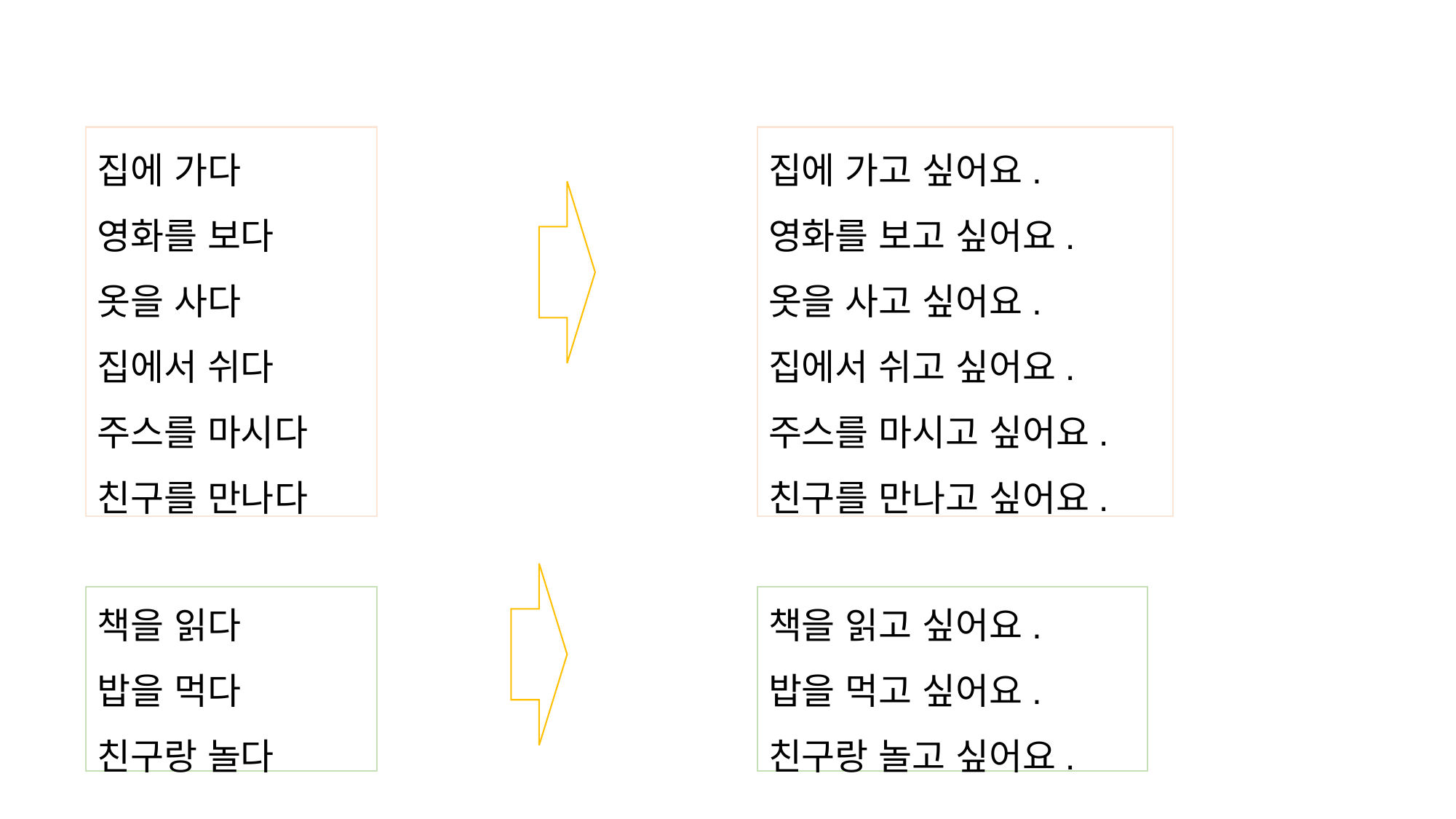

#
집에 가고 싶어요.
영화를 보고 싶어요.
옷을 사고 싶어요.
집에서 쉬고 싶어요.
주스를 마시고 싶어요.
친구를 만나고 싶어요.
집에 가다
영화를 보다
옷을 사다
집에서 쉬다
주스를 마시다
친구를 만나다

책을 읽다
밥을 먹다
친구랑 놀다
책을 읽고 싶어요.
밥을 먹고 싶어요.
친구랑 놀고 싶어요.